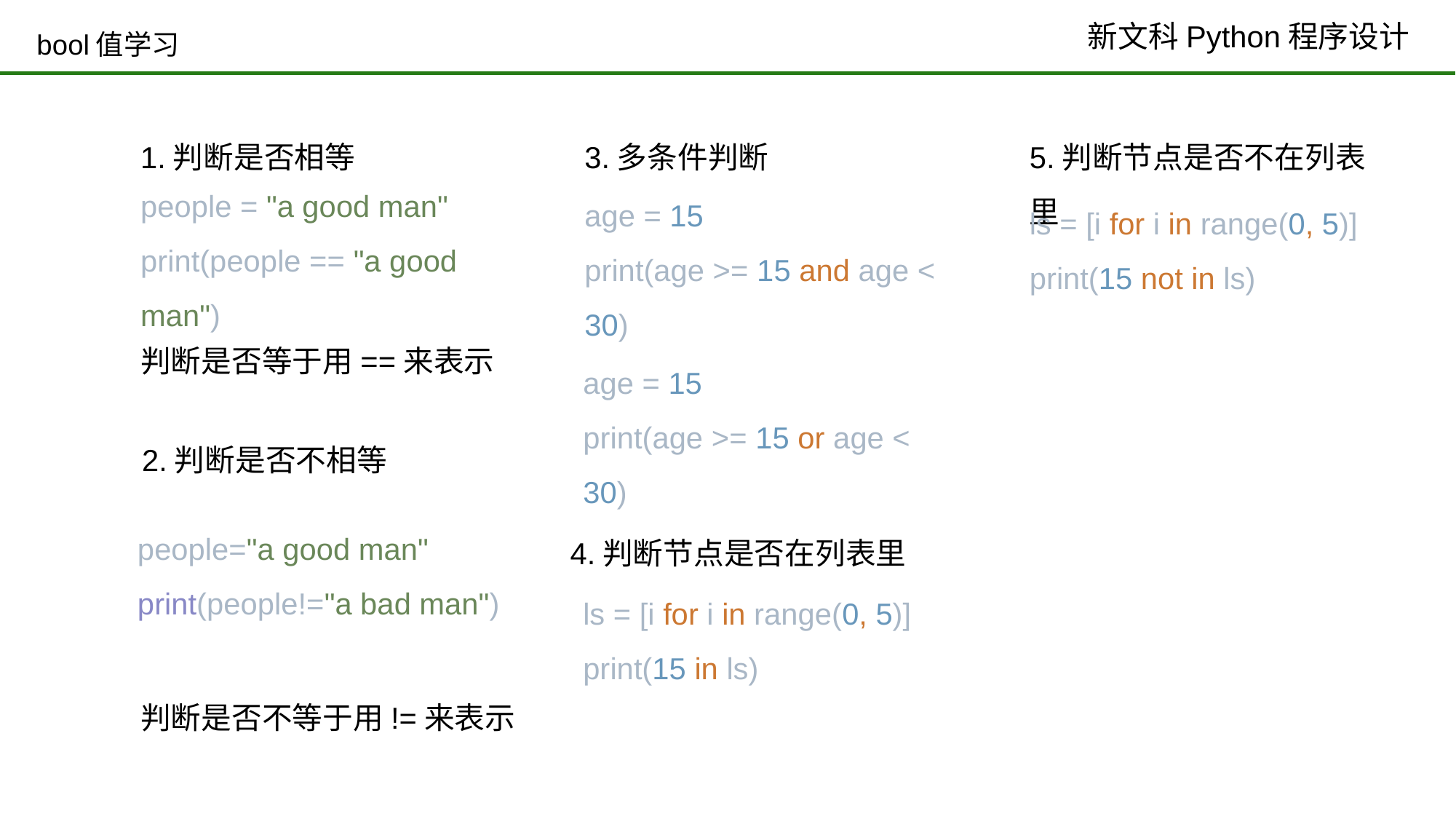

# bool值学习
5.判断节点是否不在列表里
ls = [i for i in range(0, 5)]
print(15 not in ls)
1.判断是否相等
people = "a good man"
print(people == "a good man")
判断是否等于用==来表示
3.多条件判断
age = 15
print(age >= 15 and age < 30)
age = 15
print(age >= 15 or age < 30)
2.判断是否不相等
people="a good man"
print(people!="a bad man")
判断是否不等于用!=来表示
4.判断节点是否在列表里
ls = [i for i in range(0, 5)]
print(15 in ls)